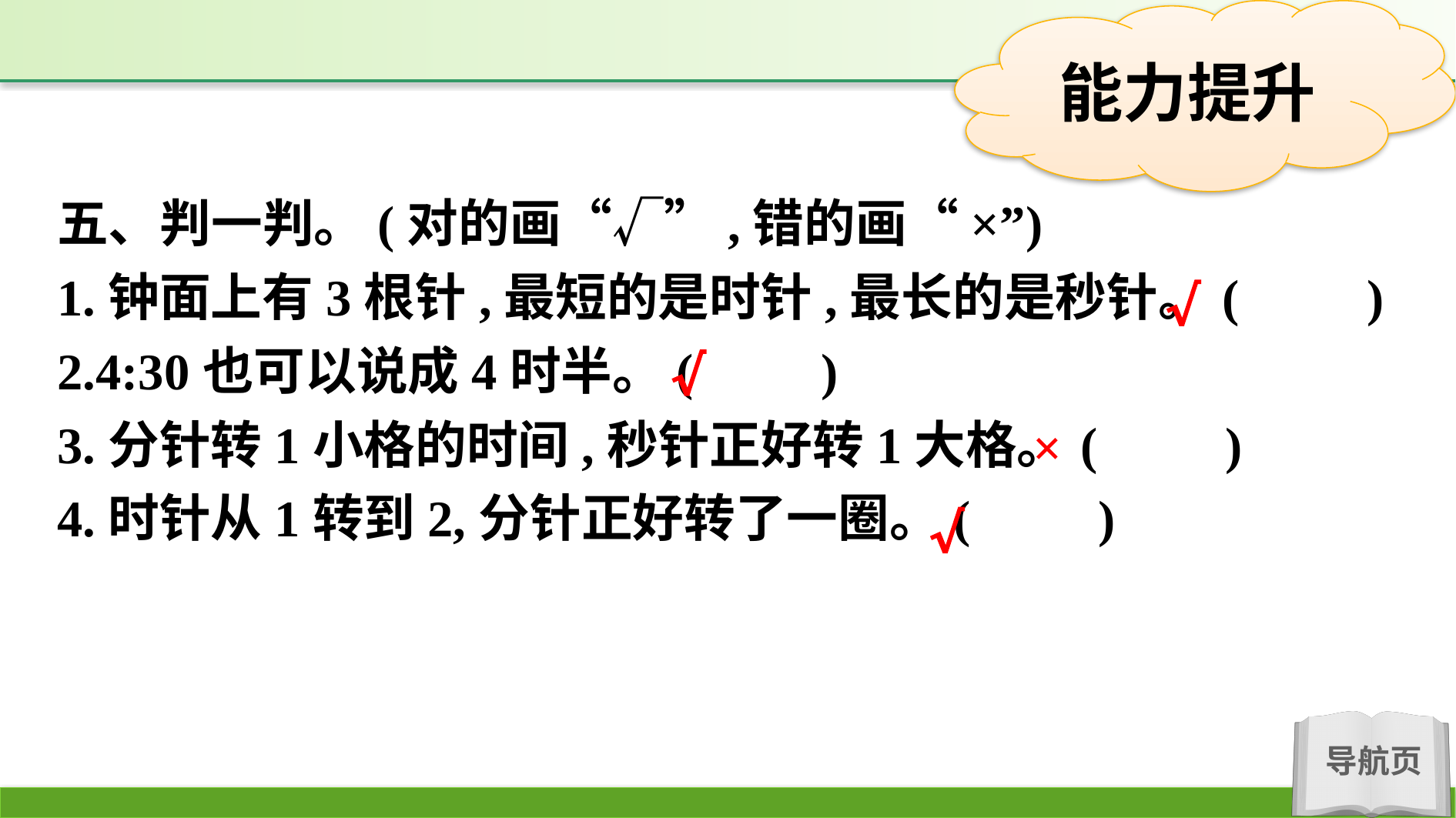

五、判一判。(对的画“√”,错的画“×”)
1.钟面上有3根针,最短的是时针,最长的是秒针。(　　)
2.4:30也可以说成4时半。(　　)
3.分针转1小格的时间,秒针正好转1大格。(　　)
4.时针从1转到2,分针正好转了一圈。(　　)
√
√
×
√